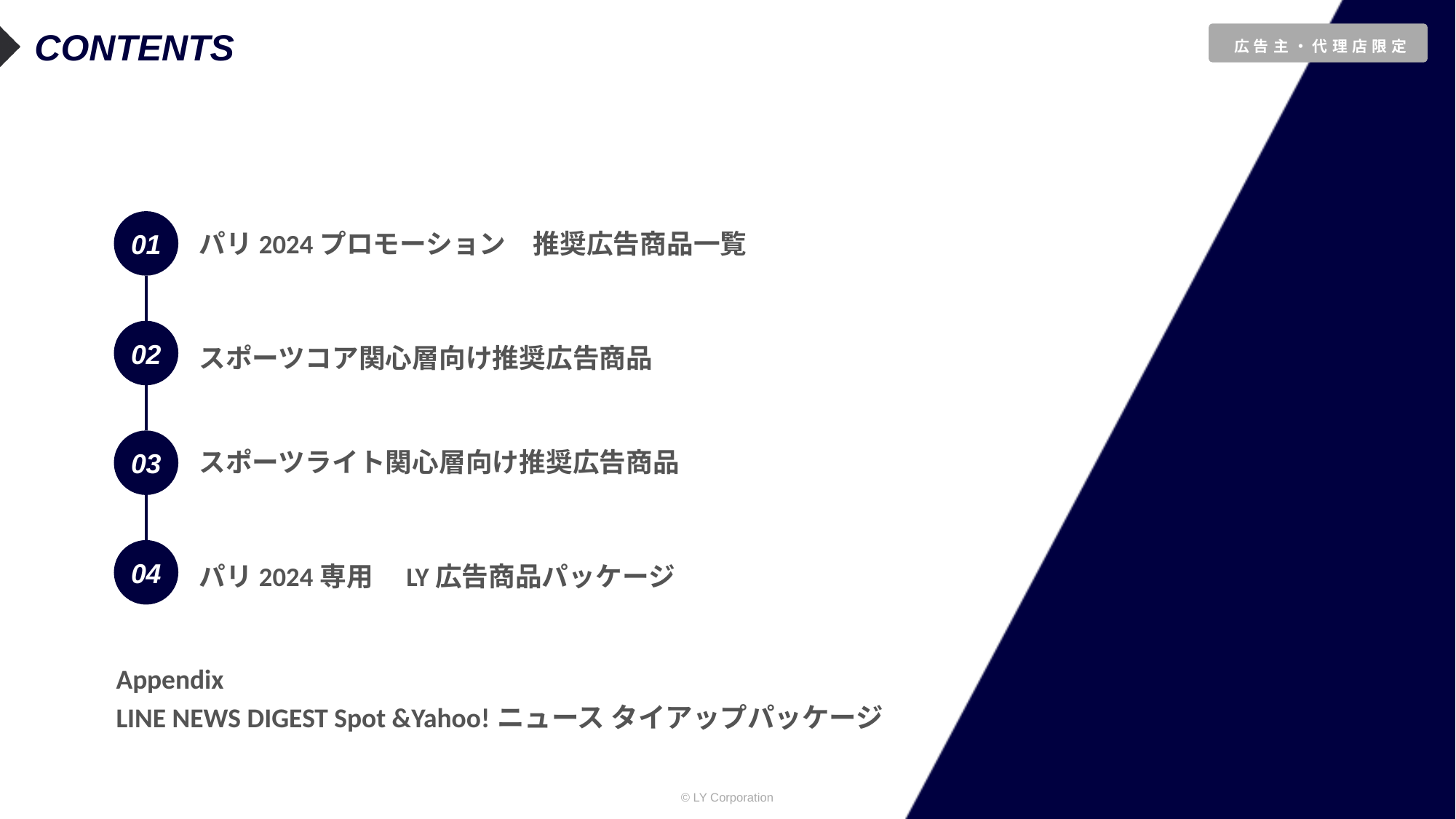

パリ2024プロモーション　推奨広告商品一覧

スポーツコア関心層向け推奨広告商品
スポーツライト関心層向け推奨広告商品
パリ2024専用　LY広告商品パッケージ
Appendix
LINE NEWS DIGEST Spot &Yahoo!ニュース タイアップパッケージ